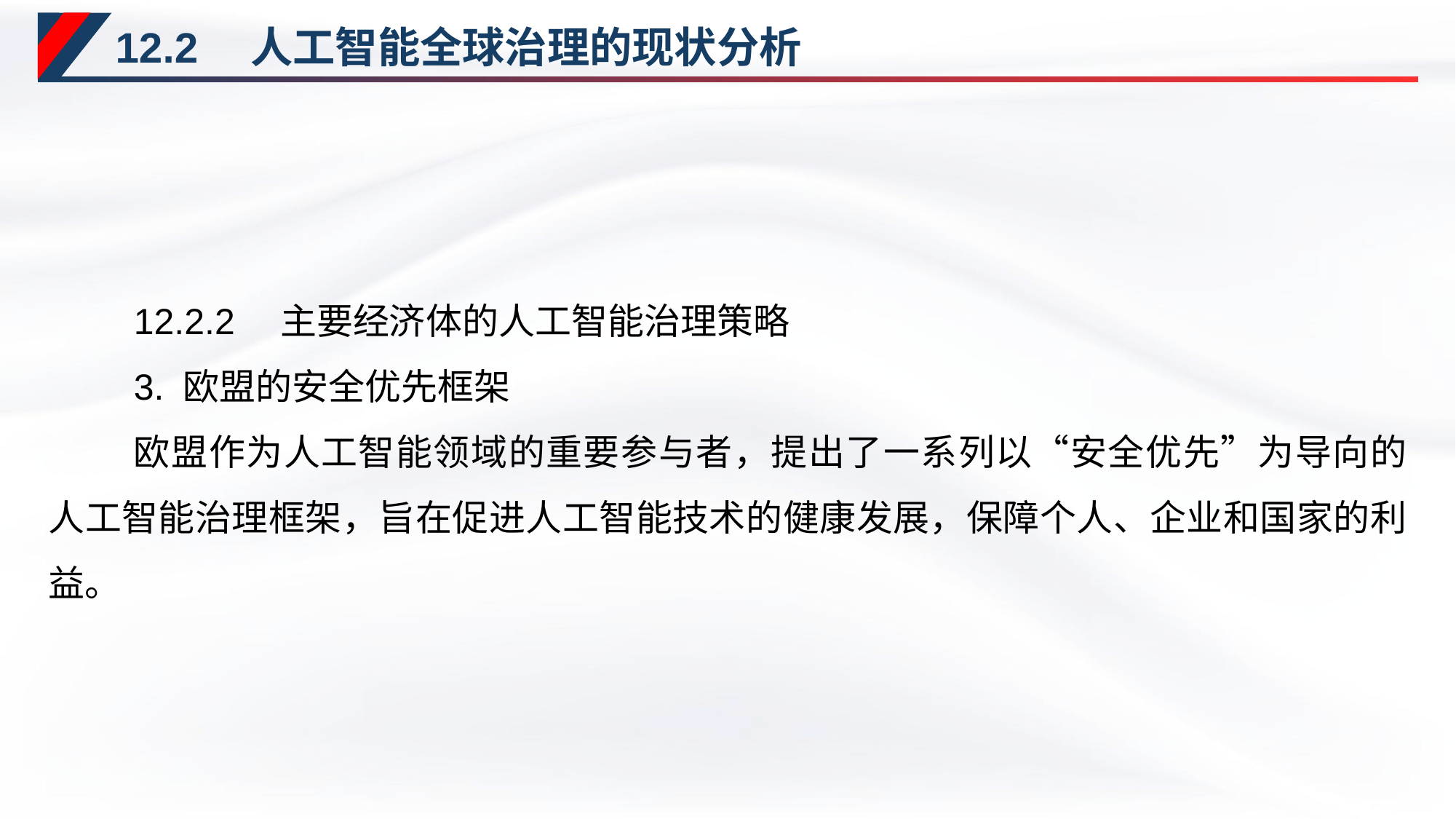

# 12.2　人工智能全球治理的现状分析
12.2.2　主要经济体的人工智能治理策略
3. 欧盟的安全优先框架
欧盟作为人工智能领域的重要参与者，提出了一系列以“安全优先”为导向的人工智能治理框架，旨在促进人工智能技术的健康发展，保障个人、企业和国家的利益。